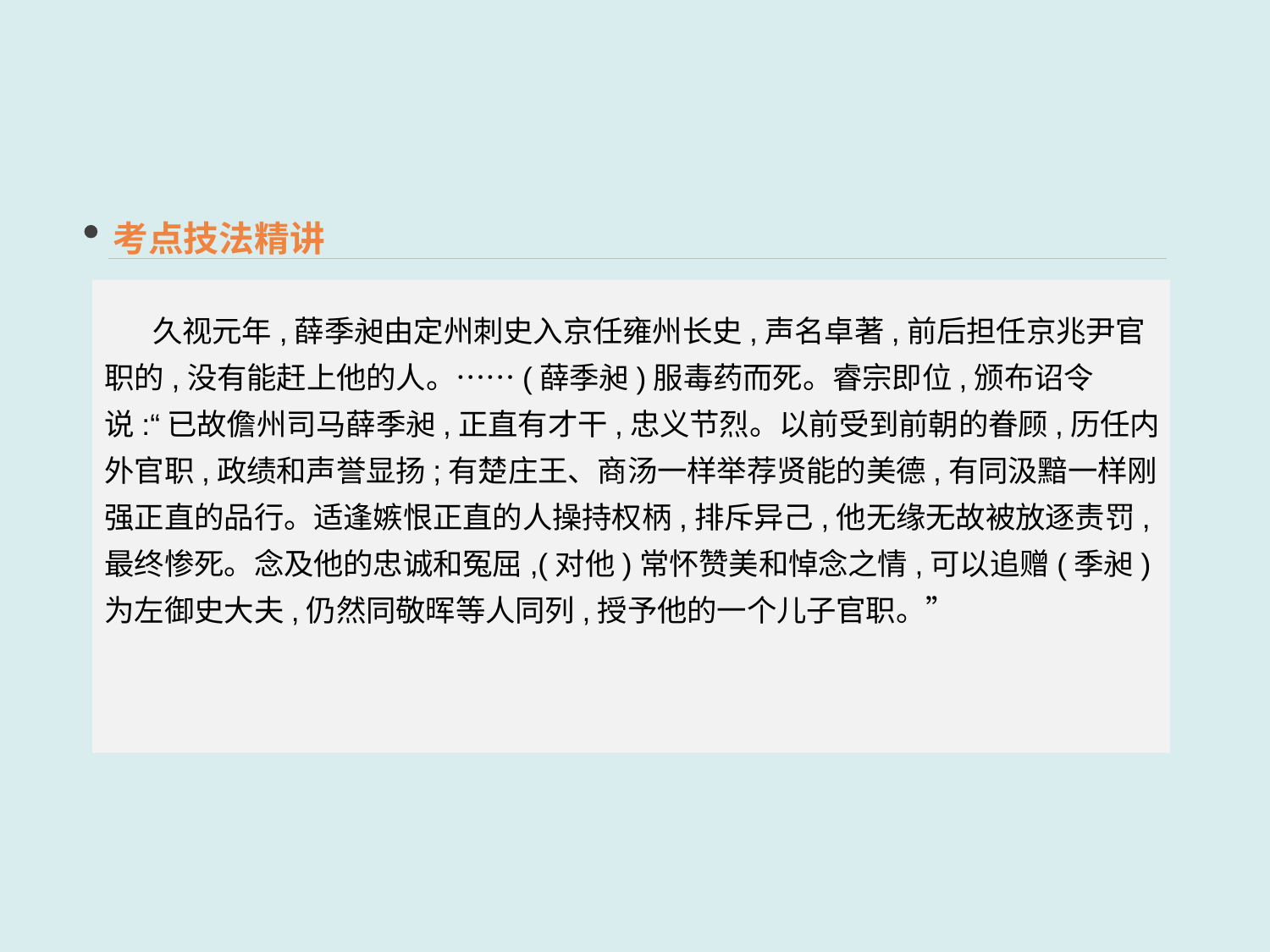

考点技法精讲

      久视元年,薛季昶由定州刺史入京任雍州长史,声名卓著,前后担任京兆尹官职的,没有能赶上他的人。……(薛季昶)服毒药而死。睿宗即位,颁布诏令说:“已故儋州司马薛季昶,正直有才干,忠义节烈。以前受到前朝的眷顾,历任内外官职,政绩和声誉显扬;有楚庄王、商汤一样举荐贤能的美德,有同汲黯一样刚强正直的品行。适逢嫉恨正直的人操持权柄,排斥异己,他无缘无故被放逐责罚,最终惨死。念及他的忠诚和冤屈,(对他)常怀赞美和悼念之情,可以追赠(季昶)为左御史大夫,仍然同敬晖等人同列,授予他的一个儿子官职。”